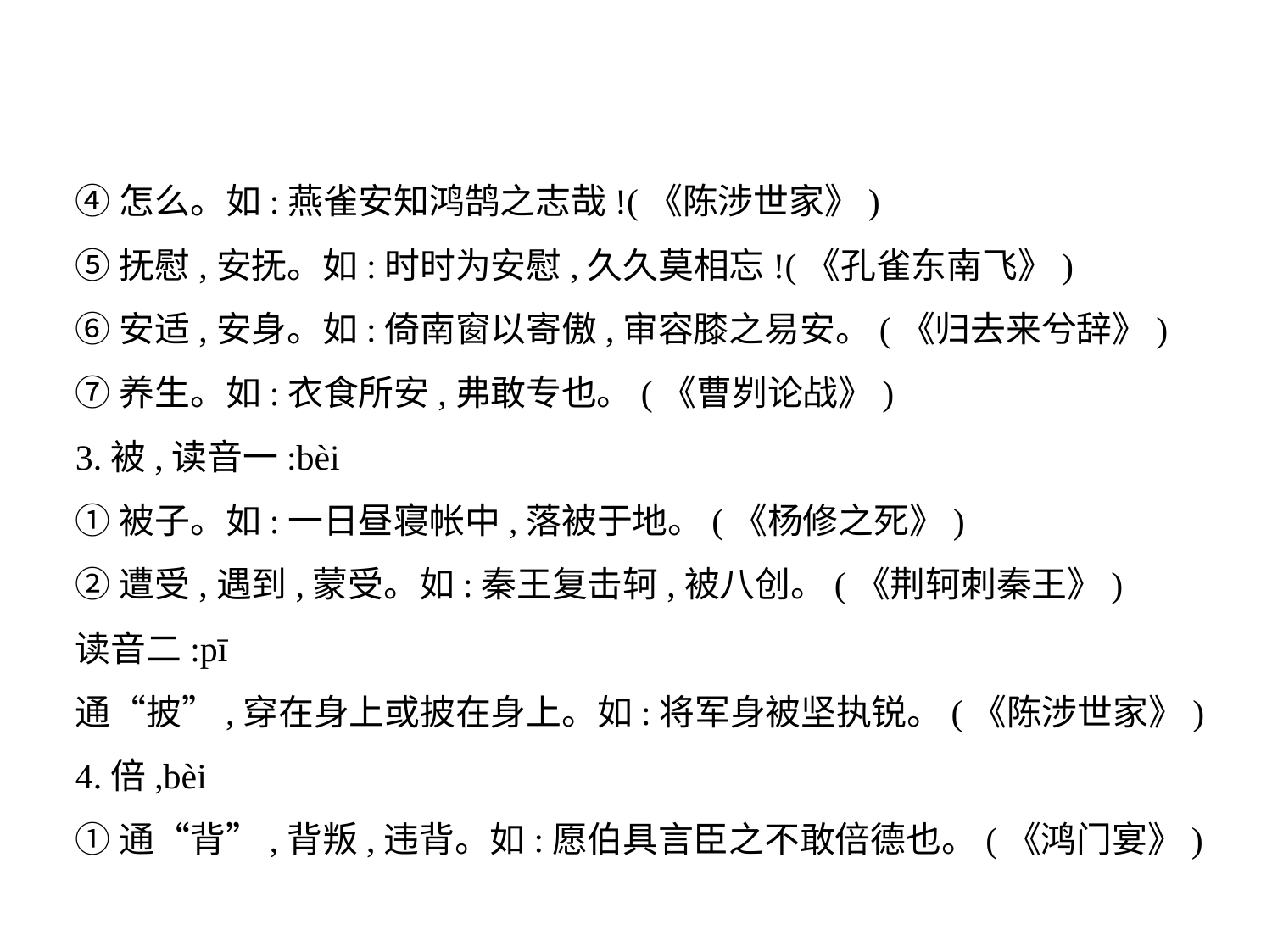

④怎么。如:燕雀安知鸿鹄之志哉!(《陈涉世家》)
⑤抚慰,安抚。如:时时为安慰,久久莫相忘!(《孔雀东南飞》)
⑥安适,安身。如:倚南窗以寄傲,审容膝之易安。(《归去来兮辞》)
⑦养生。如:衣食所安,弗敢专也。(《曹刿论战》)
3.被,读音一:bèi
①被子。如:一日昼寝帐中,落被于地。(《杨修之死》)
②遭受,遇到,蒙受。如:秦王复击轲,被八创。(《荆轲刺秦王》)
读音二:pī
通“披”,穿在身上或披在身上。如:将军身被坚执锐。(《陈涉世家》)
4.倍,bèi
①通“背”,背叛,违背。如:愿伯具言臣之不敢倍德也。(《鸿门宴》)